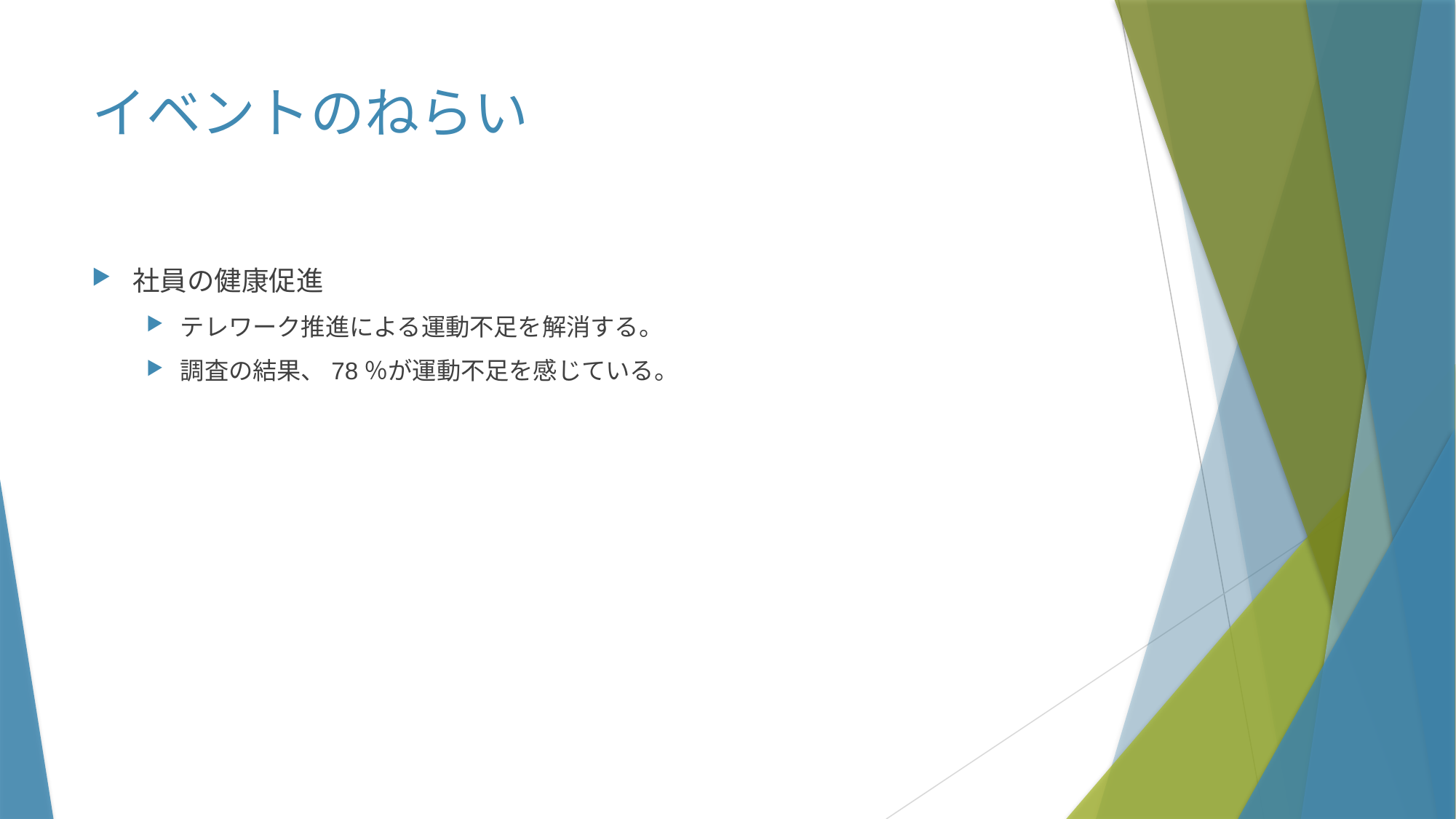

# イベントのねらい
社員の健康促進
テレワーク推進による運動不足を解消する。
調査の結果、78％が運動不足を感じている。